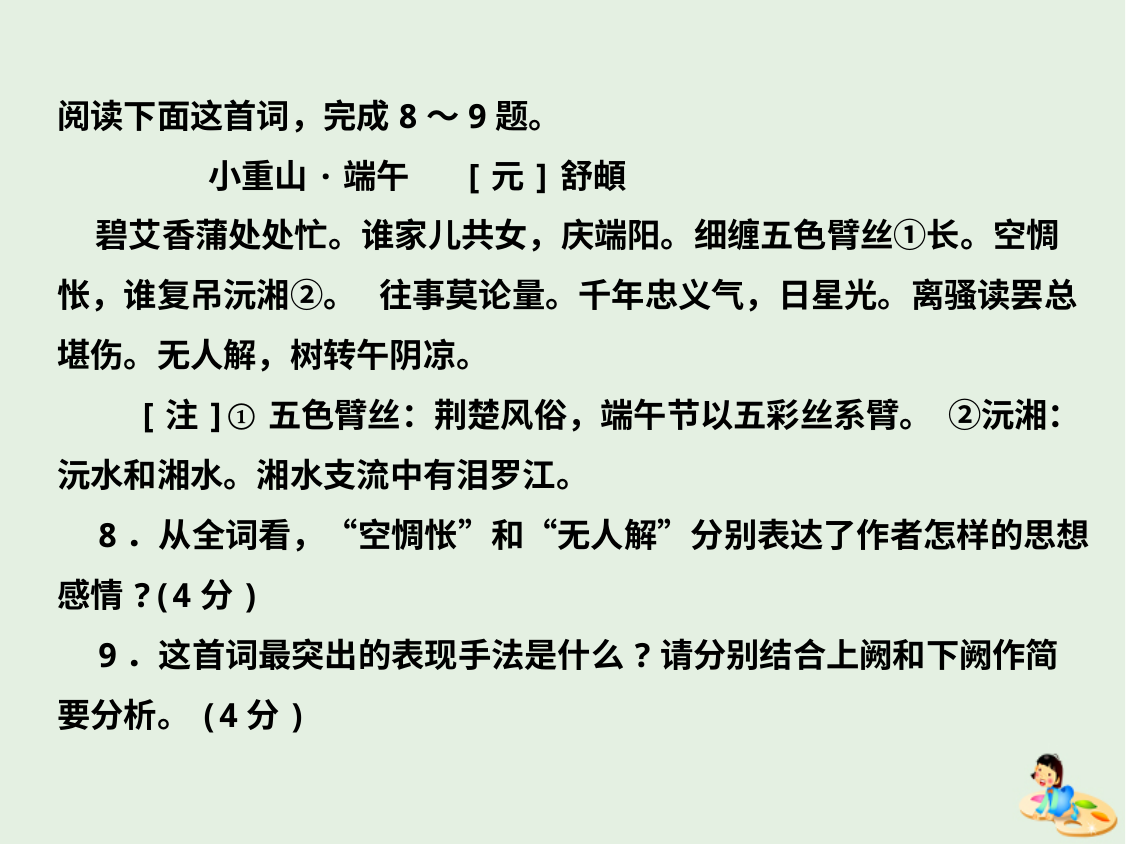

阅读下面这首词，完成8～9题。
                   小重山·端午      [元]舒頔
    碧艾香蒲处处忙。谁家儿共女，庆端阳。细缠五色臂丝①长。空惆怅，谁复吊沅湘②。   往事莫论量。千年忠义气，日星光。离骚读罢总堪伤。无人解，树转午阴凉。
    [注]①五色臂丝：荆楚风俗，端午节以五彩丝系臂。  ②沅湘：沅水和湘水。湘水支流中有泪罗江。
  8．从全词看，“空惆怅”和“无人解”分别表达了作者怎样的思想感情?(4分)
  9．这首词最突出的表现手法是什么?请分别结合上阙和下阙作简要分析。(4分)